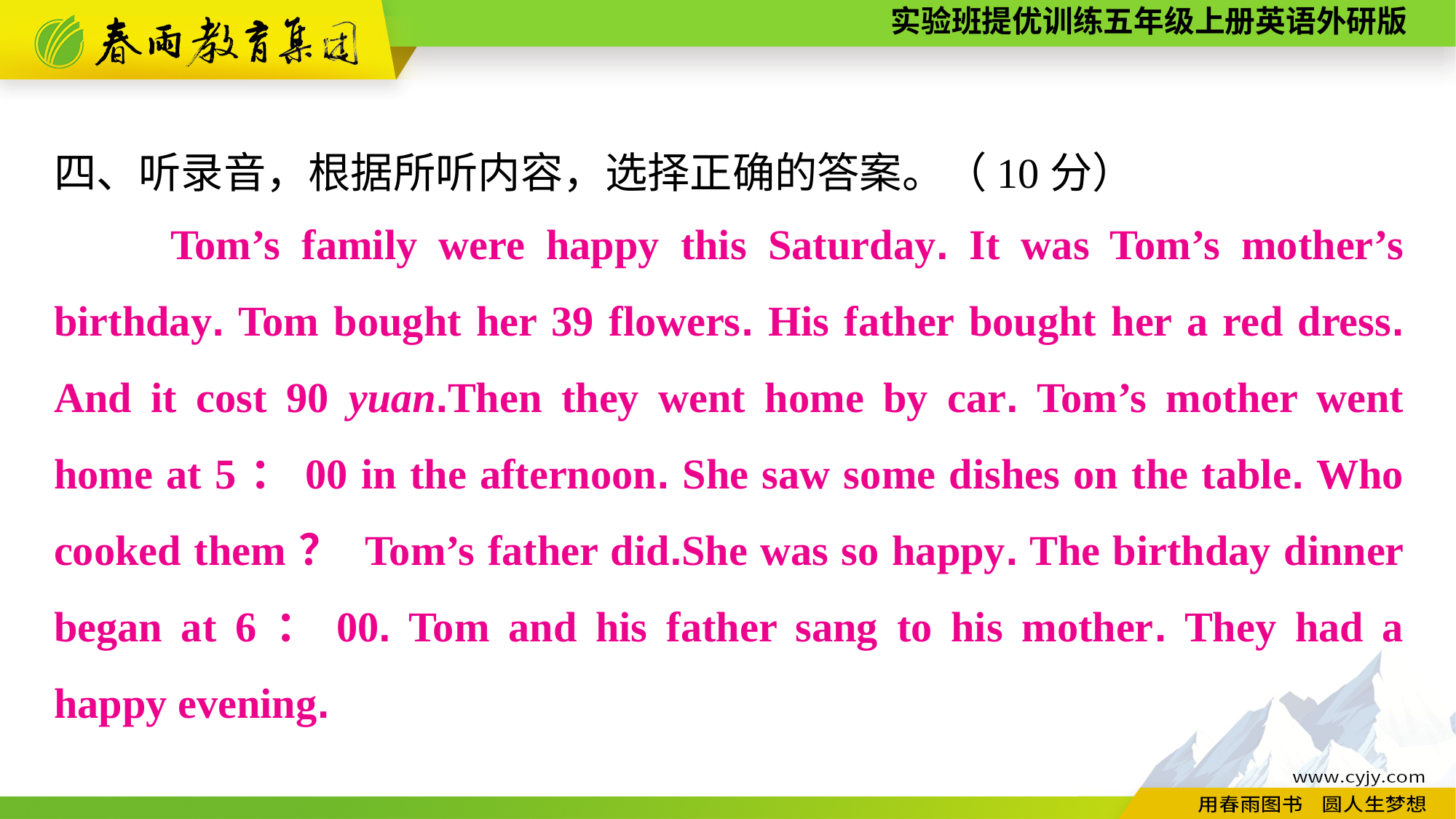

四、听录音，根据所听内容，选择正确的答案。（10分）
　　Tom’s family were happy this Saturday. It was Tom’s mother’s birthday. Tom bought her 39 flowers. His father bought her a red dress. And it cost 90 yuan.Then they went home by car. Tom’s mother went home at 5：00 in the afternoon. She saw some dishes on the table. Who cooked them？ Tom’s father did.She was so happy. The birthday dinner began at 6：00. Tom and his father sang to his mother. They had a happy evening.